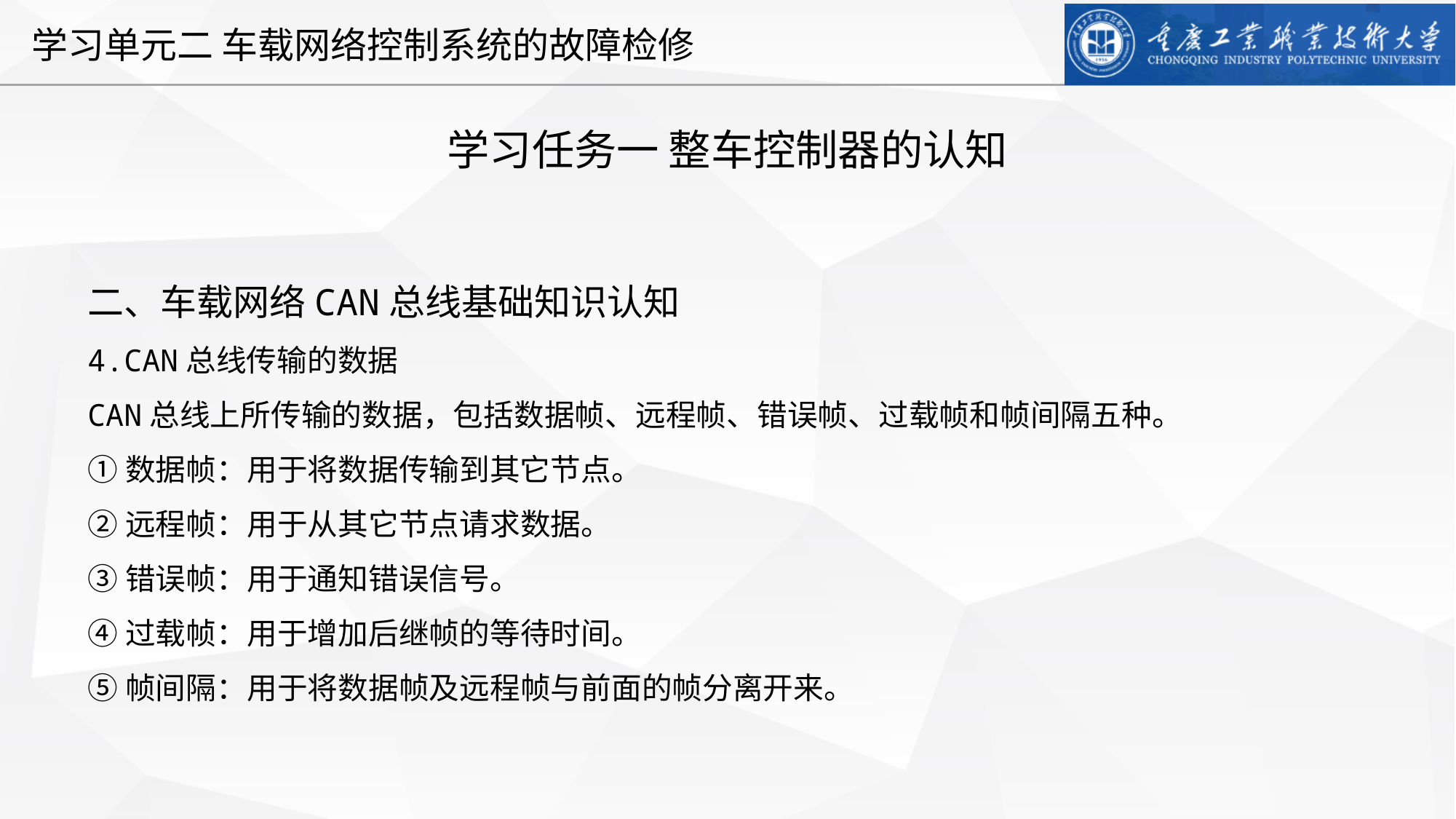

学习任务一 整车控制器的认知
二、车载网络CAN总线基础知识认知
4.CAN总线传输的数据
CAN总线上所传输的数据，包括数据帧、远程帧、错误帧、过载帧和帧间隔五种。
①数据帧：用于将数据传输到其它节点。
②远程帧：用于从其它节点请求数据。
③错误帧：用于通知错误信号。
④过载帧：用于增加后继帧的等待时间。
⑤帧间隔：用于将数据帧及远程帧与前面的帧分离开来。